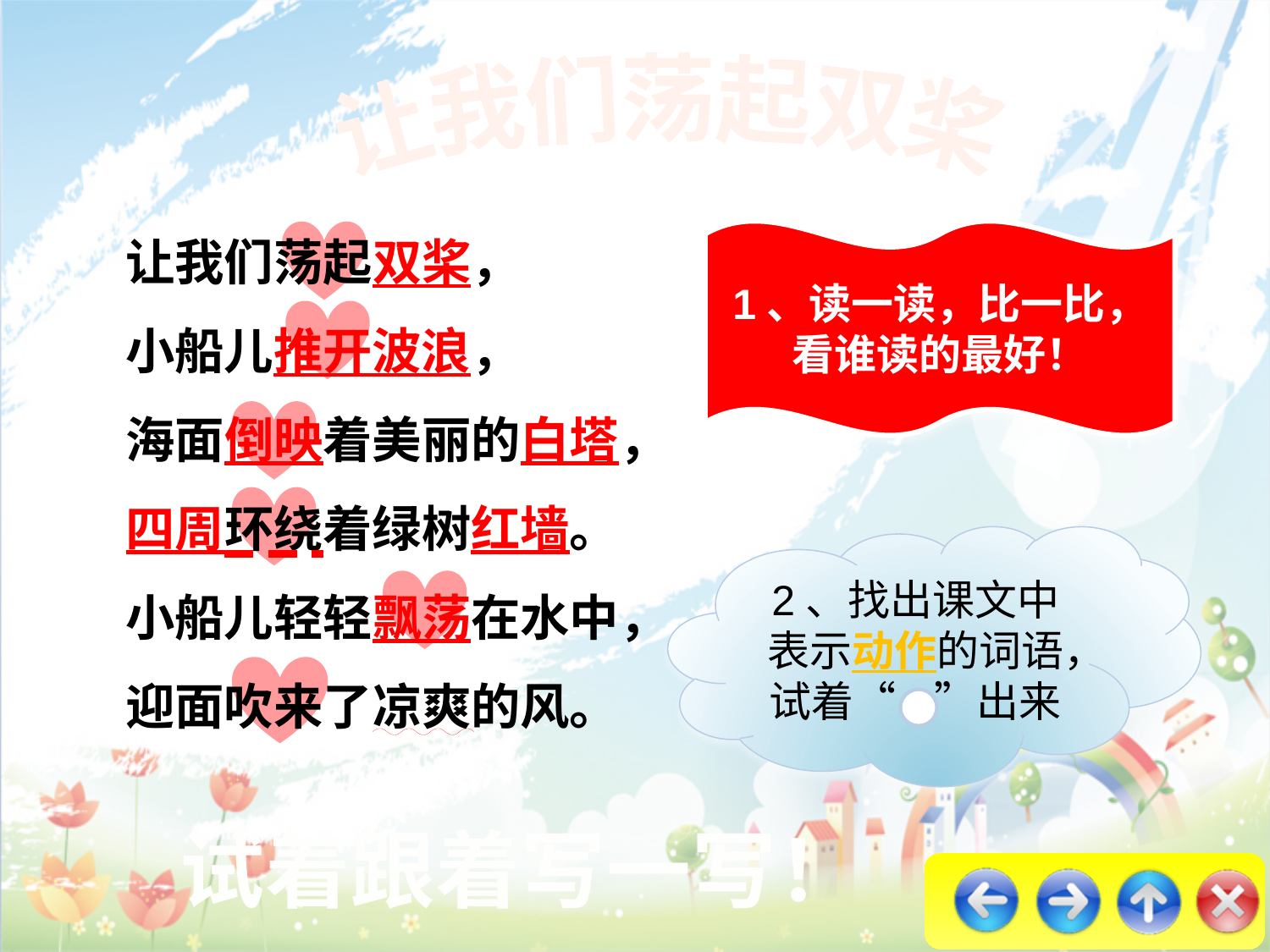

让我们荡起双桨
让我们荡起双桨，
小船儿推开波浪，
海面倒映着美丽的白塔，
四周环绕着绿树红墙。
小船儿轻轻飘荡在水中，
迎面吹来了凉爽的风。

1、读一读，比一比，
看谁读的最好！

2、找出课文中表示动作的词语，试着“    ”出来

试着跟着写一写！